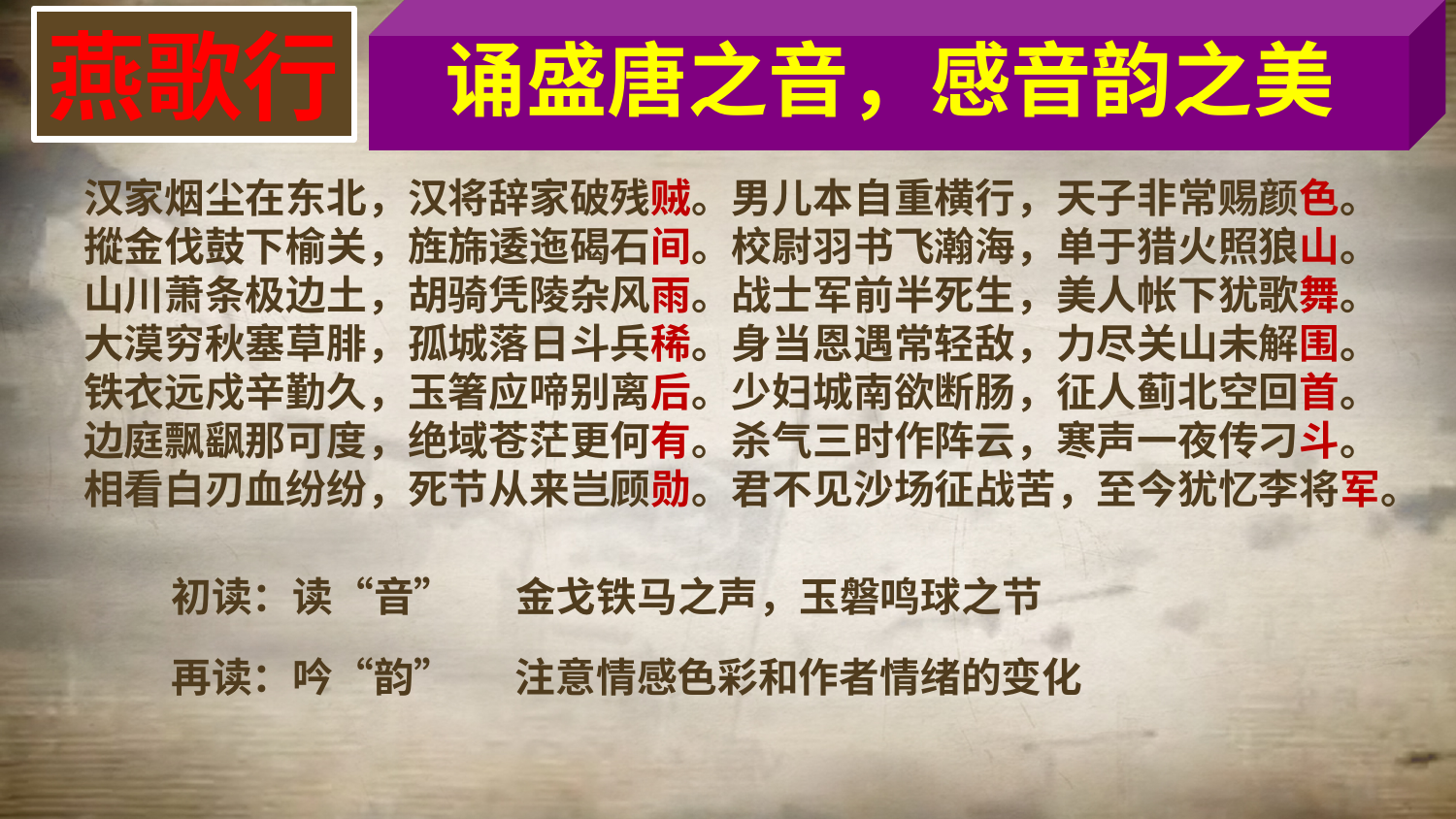

诵盛唐之音，感音韵之美
燕歌行
汉家烟尘在东北，汉将辞家破残贼。男儿本自重横行，天子非常赐颜色。
摐金伐鼓下榆关，旌旆逶迤碣石间。校尉羽书飞瀚海，单于猎火照狼山。
山川萧条极边土，胡骑凭陵杂风雨。战士军前半死生，美人帐下犹歌舞。
大漠穷秋塞草腓，孤城落日斗兵稀。身当恩遇常轻敌，力尽关山未解围。
铁衣远戍辛勤久，玉箸应啼别离后。少妇城南欲断肠，征人蓟北空回首。
边庭飘飖那可度，绝域苍茫更何有。杀气三时作阵云，寒声一夜传刁斗。
相看白刃血纷纷，死节从来岂顾勋。君不见沙场征战苦，至今犹忆李将军。
初读：读“音”
金戈铁马之声，玉磐鸣球之节
再读：吟“韵”
注意情感色彩和作者情绪的变化